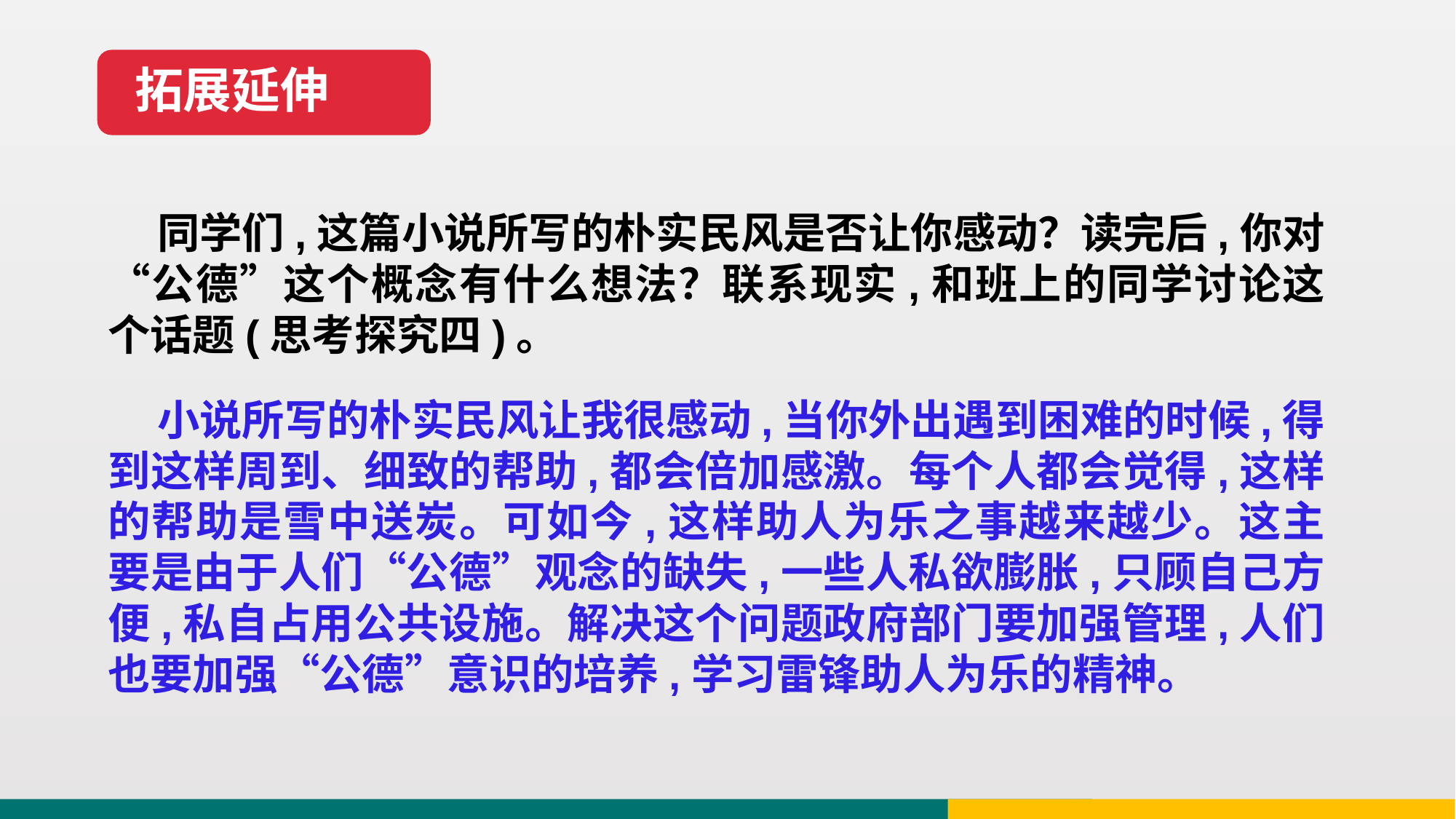

拓展延伸
    同学们,这篇小说所写的朴实民风是否让你感动？读完后,你对“公德”这个概念有什么想法？联系现实,和班上的同学讨论这个话题(思考探究四)。
    小说所写的朴实民风让我很感动,当你外出遇到困难的时候,得到这样周到、细致的帮助,都会倍加感激。每个人都会觉得,这样的帮助是雪中送炭。可如今,这样助人为乐之事越来越少。这主要是由于人们“公德”观念的缺失,一些人私欲膨胀,只顾自己方便,私自占用公共设施。解决这个问题政府部门要加强管理,人们也要加强“公德”意识的培养,学习雷锋助人为乐的精神。